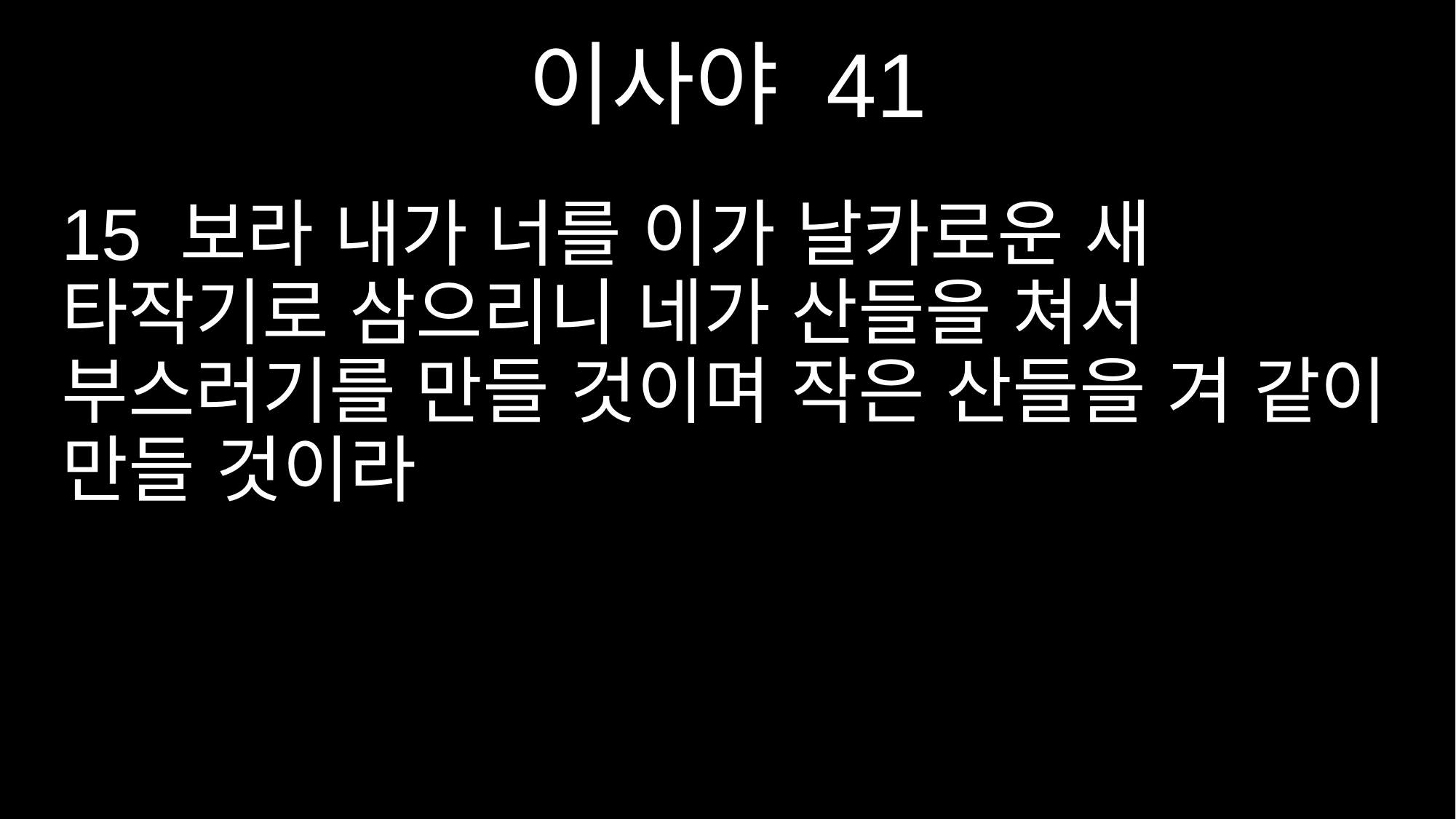

이사야 41
15 보라 내가 너를 이가 날카로운 새 타작기로 삼으리니 네가 산들을 쳐서 부스러기를 만들 것이며 작은 산들을 겨 같이 만들 것이라